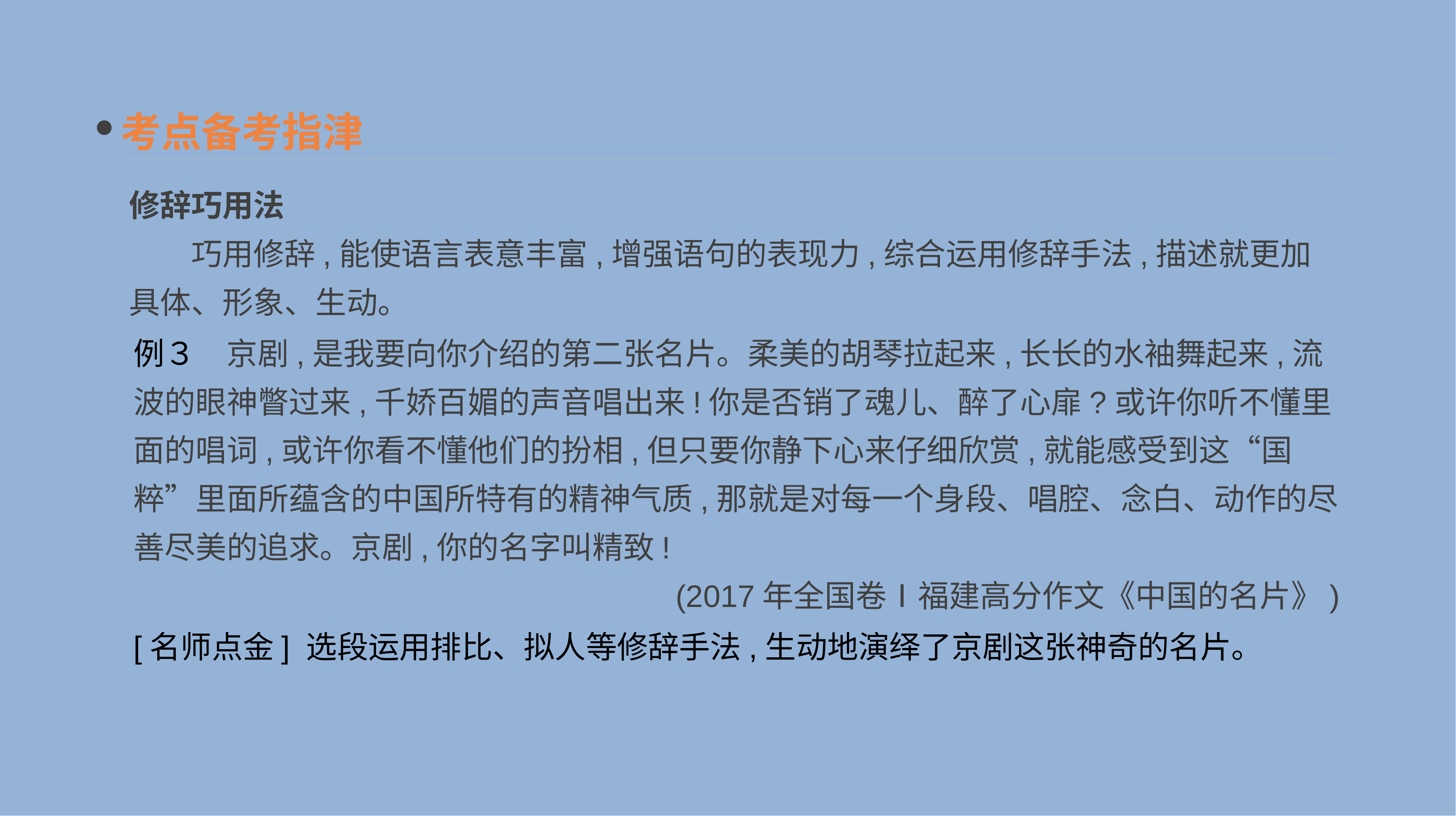

考点备考指津

修辞巧用法
　　巧用修辞,能使语言表意丰富,增强语句的表现力,综合运用修辞手法,描述就更加具体、形象、生动。
例３　京剧,是我要向你介绍的第二张名片。柔美的胡琴拉起来,长长的水袖舞起来,流波的眼神瞥过来,千娇百媚的声音唱出来!你是否销了魂儿、醉了心扉?或许你听不懂里面的唱词,或许你看不懂他们的扮相,但只要你静下心来仔细欣赏,就能感受到这“国粹”里面所蕴含的中国所特有的精神气质,那就是对每一个身段、唱腔、念白、动作的尽善尽美的追求。京剧,你的名字叫精致!
(2017年全国卷Ⅰ福建高分作文《中国的名片》)

[名师点金] 选段运用排比、拟人等修辞手法,生动地演绎了京剧这张神奇的名片。